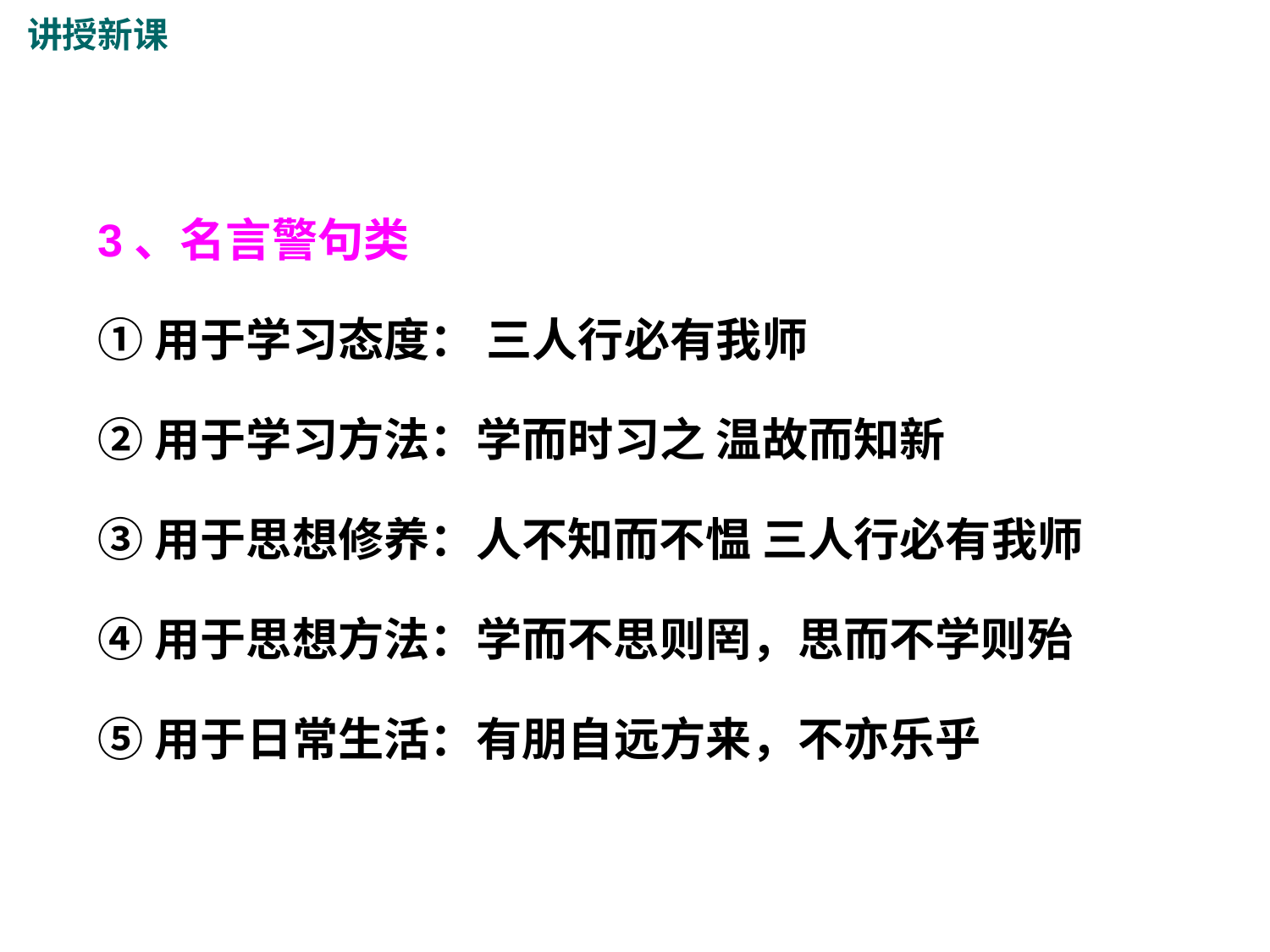

讲授新课
# 3、名言警句类
①用于学习态度： 三人行必有我师
②用于学习方法：学而时习之 温故而知新
③用于思想修养：人不知而不愠 三人行必有我师
④用于思想方法：学而不思则罔，思而不学则殆
⑤用于日常生活：有朋自远方来，不亦乐乎